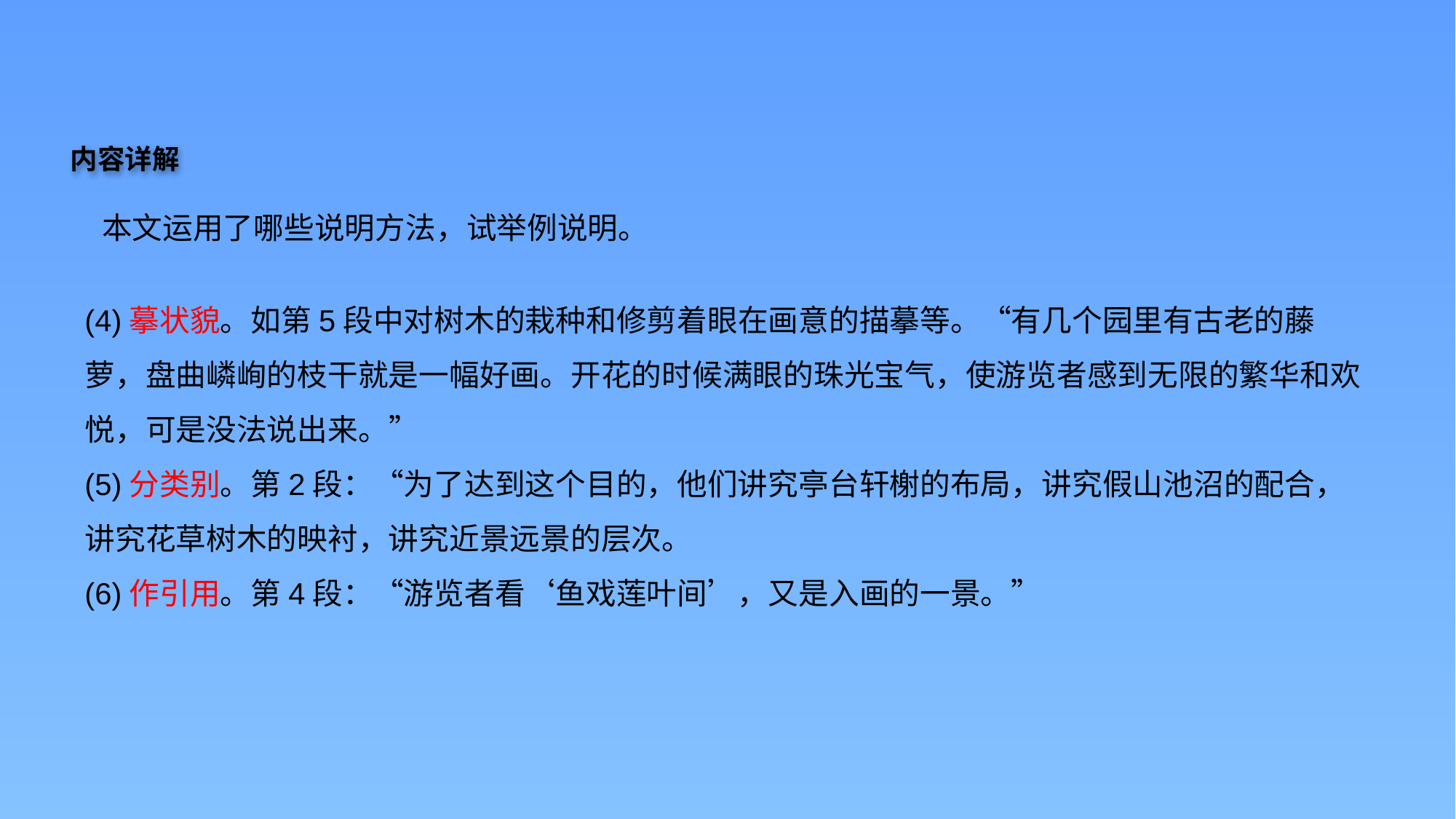

内容详解
本文运用了哪些说明方法，试举例说明。

(4)摹状貌。如第5段中对树木的栽种和修剪着眼在画意的描摹等。“有几个园里有古老的藤萝，盘曲嶙峋的枝干就是一幅好画。开花的时候满眼的珠光宝气，使游览者感到无限的繁华和欢悦，可是没法说出来。”
(5)分类别。第2段：“为了达到这个目的，他们讲究亭台轩榭的布局，讲究假山池沼的配合，讲究花草树木的映衬，讲究近景远景的层次。
(6)作引用。第4段：“游览者看‘鱼戏莲叶间’，又是入画的一景。”